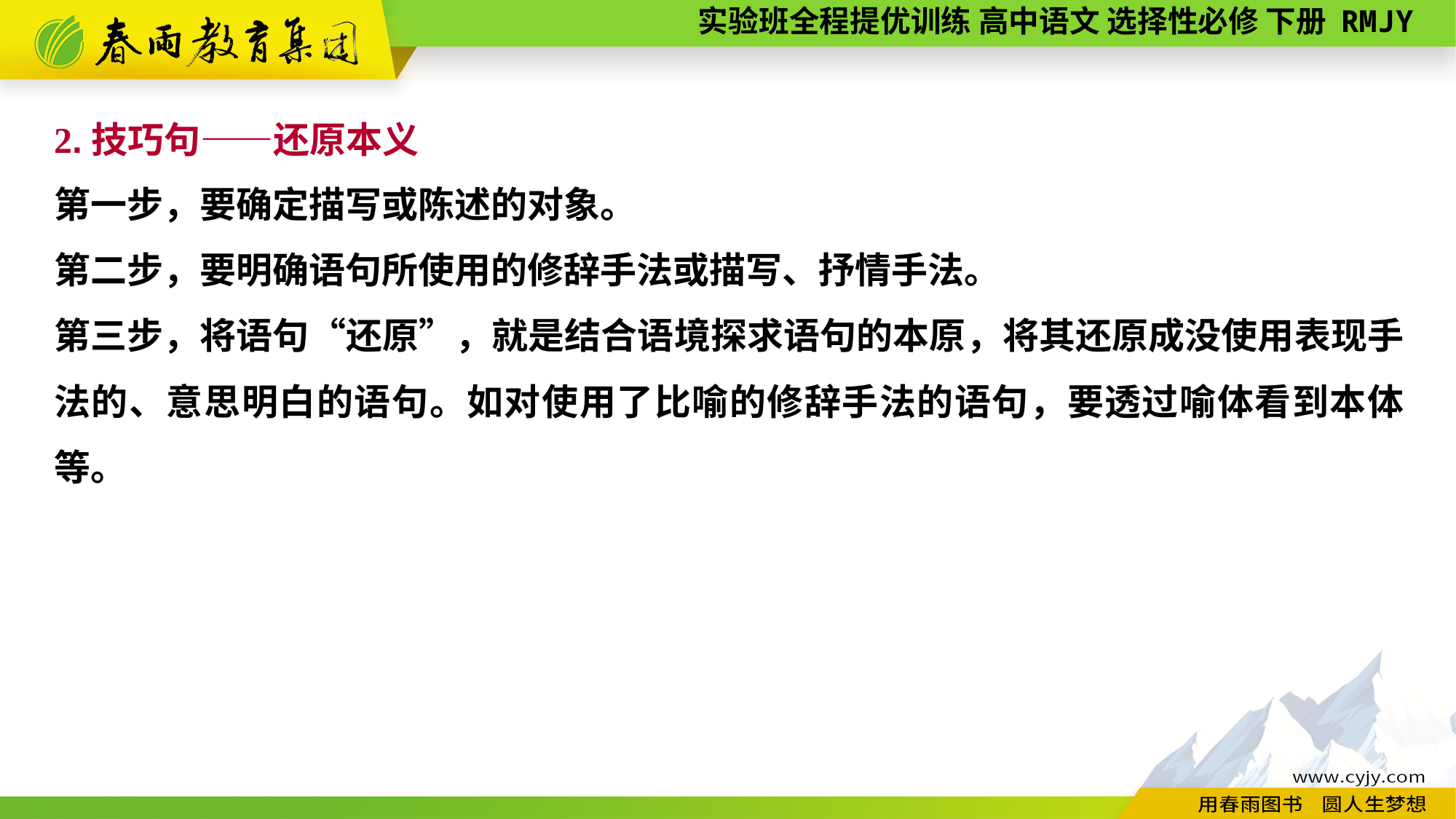

2.技巧句——还原本义
第一步，要确定描写或陈述的对象。
第二步，要明确语句所使用的修辞手法或描写、抒情手法。
第三步，将语句“还原”，就是结合语境探求语句的本原，将其还原成没使用表现手法的、意思明白的语句。如对使用了比喻的修辞手法的语句，要透过喻体看到本体等。